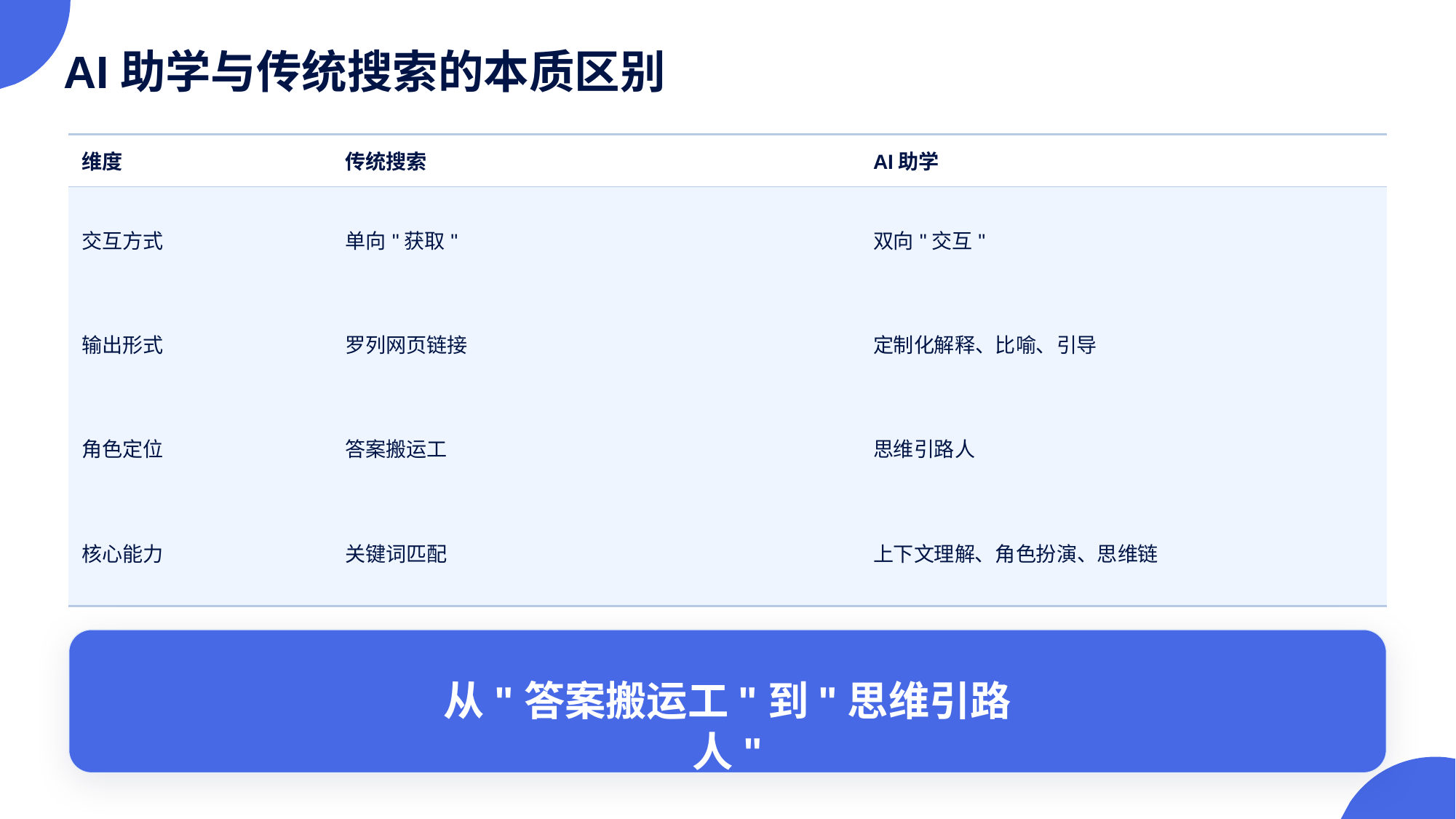

AI助学与传统搜索的本质区别
| 维度 | 传统搜索 | AI助学 |
| --- | --- | --- |
| 交互方式 | 单向"获取" | 双向"交互" |
| 输出形式 | 罗列网页链接 | 定制化解释、比喻、引导 |
| 角色定位 | 答案搬运工 | 思维引路人 |
| 核心能力 | 关键词匹配 | 上下文理解、角色扮演、思维链 |

从"答案搬运工"到"思维引路人"